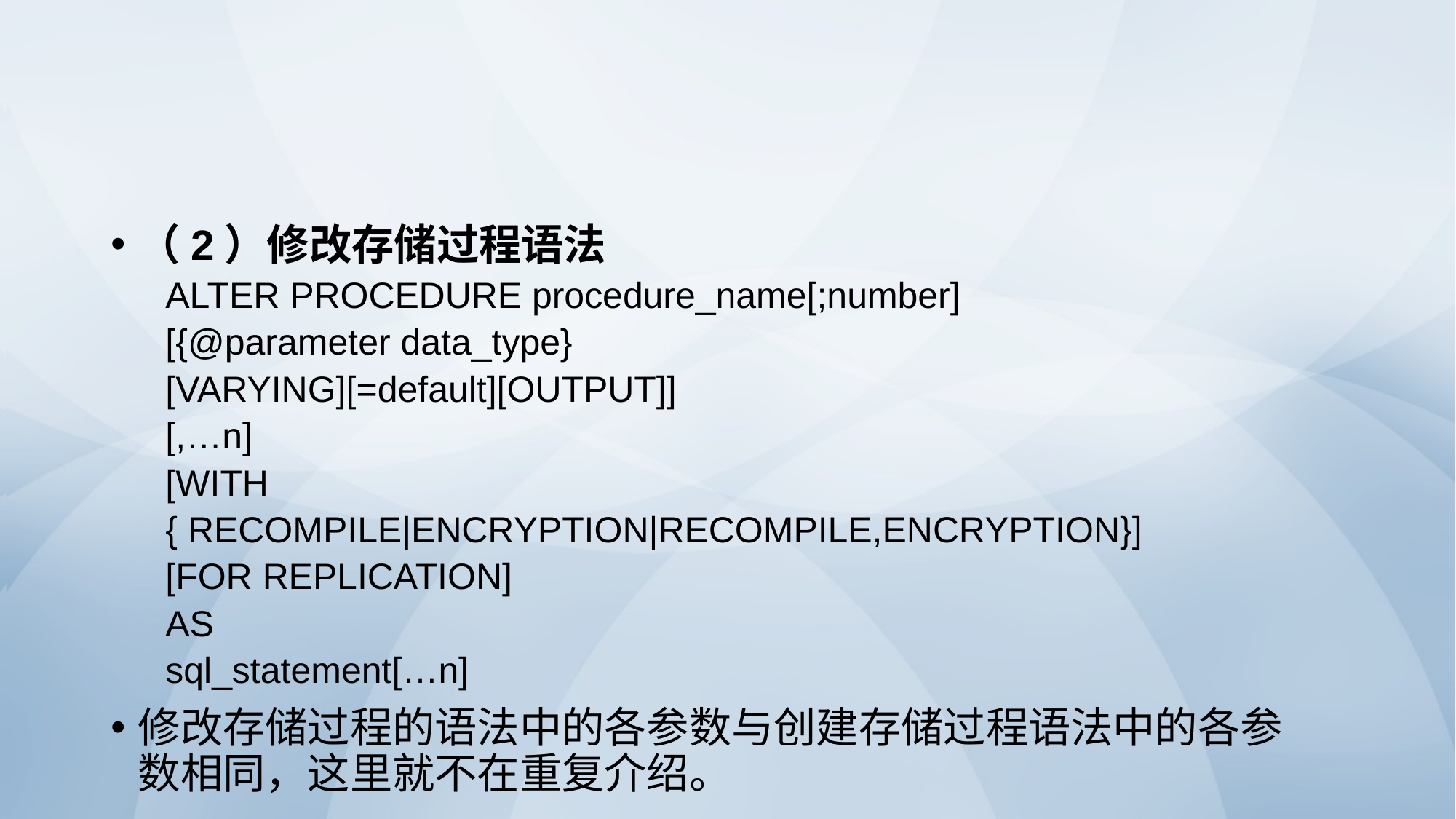

#
（2）修改存储过程语法
ALTER PROCEDURE procedure_name[;number]
[{@parameter data_type}
[VARYING][=default][OUTPUT]]
[,…n]
[WITH
{ RECOMPILE|ENCRYPTION|RECOMPILE,ENCRYPTION}]
[FOR REPLICATION]
AS
sql_statement[…n]
修改存储过程的语法中的各参数与创建存储过程语法中的各参数相同，这里就不在重复介绍。